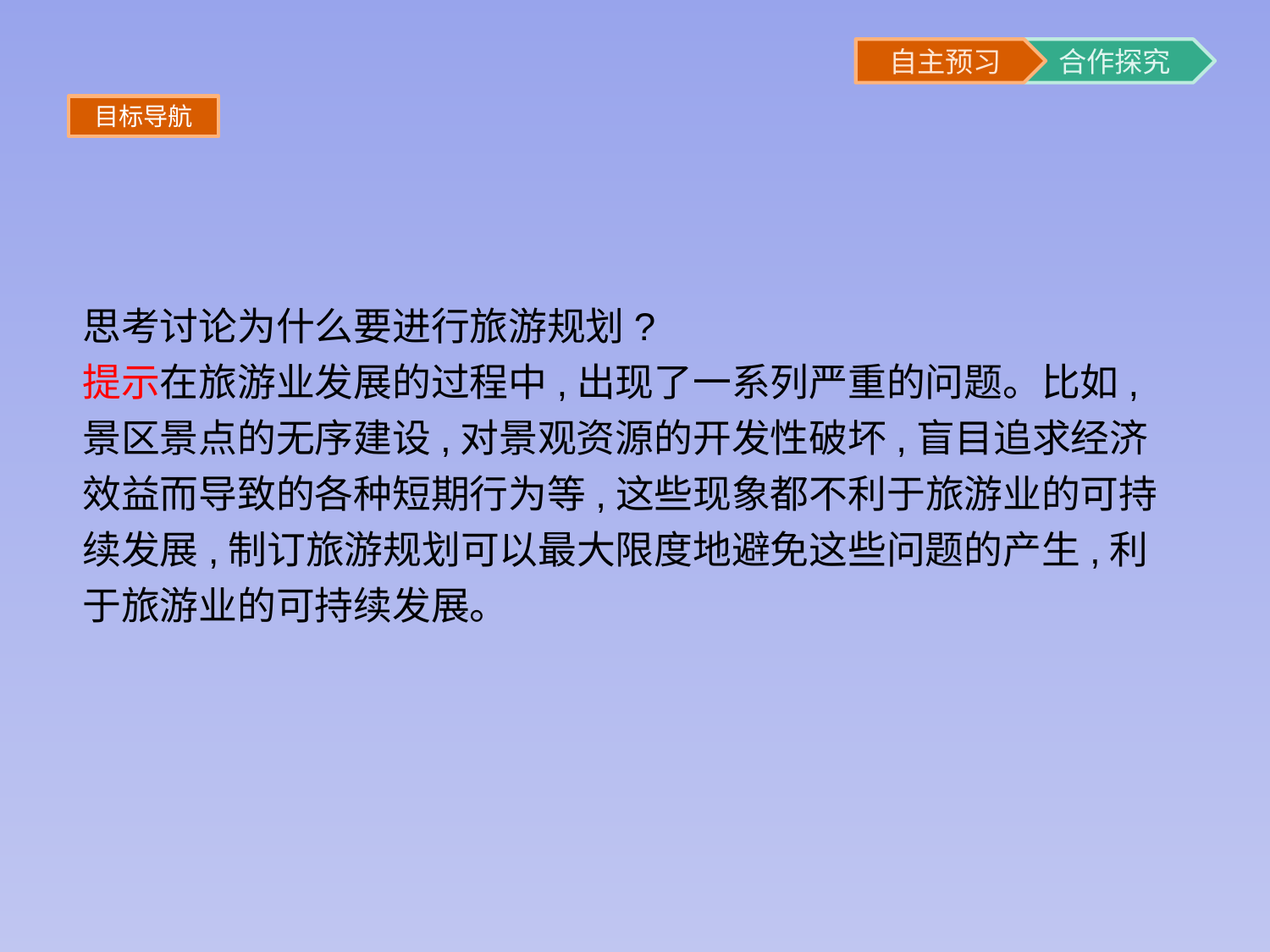

目标导航
思考讨论为什么要进行旅游规划?
提示在旅游业发展的过程中,出现了一系列严重的问题。比如,景区景点的无序建设,对景观资源的开发性破坏,盲目追求经济效益而导致的各种短期行为等,这些现象都不利于旅游业的可持续发展,制订旅游规划可以最大限度地避免这些问题的产生,利于旅游业的可持续发展。